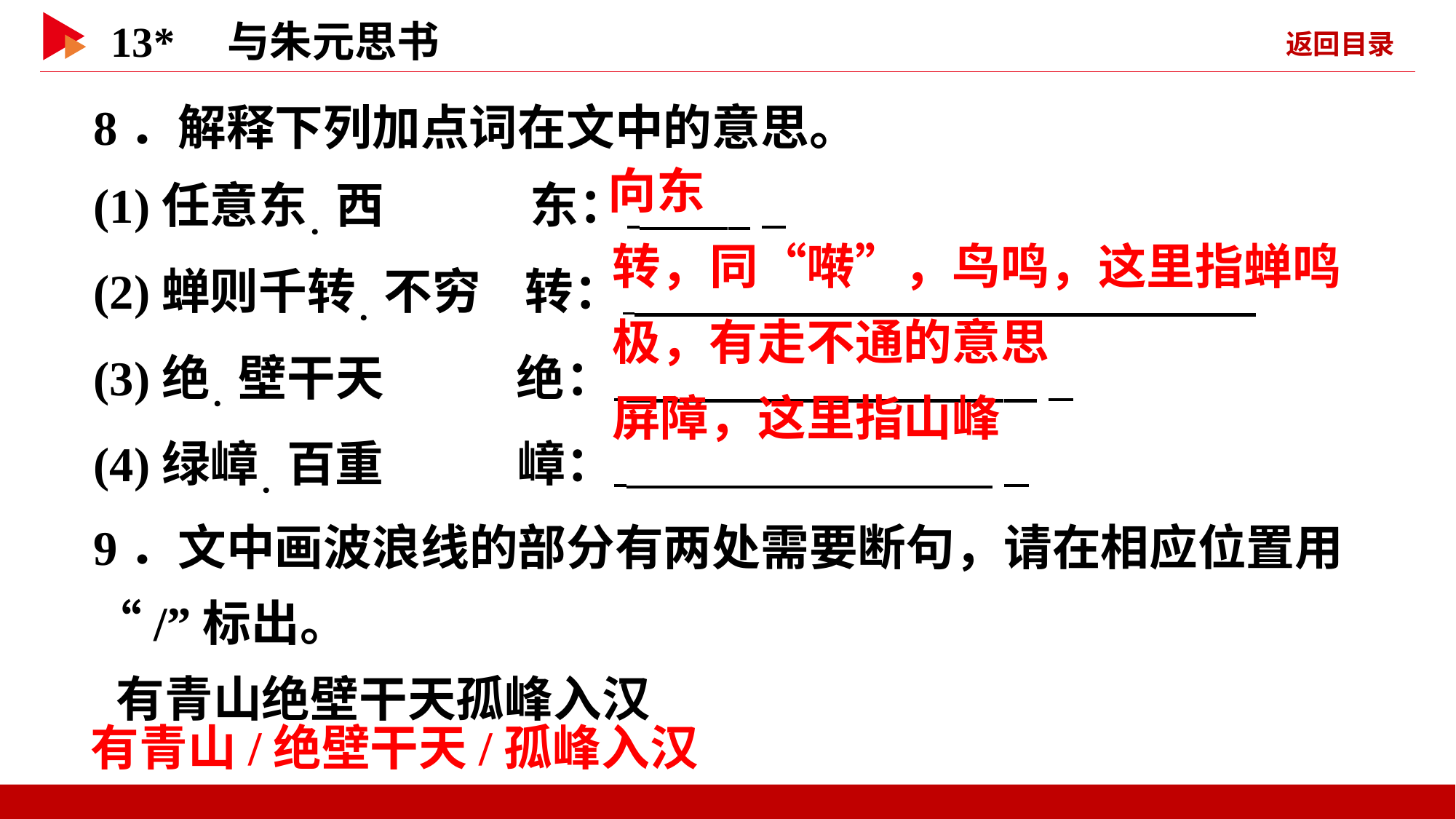

8．解释下列加点词在文中的意思。
(1)任意东．西　　    东：           _
(2)蝉则千转．不穷    转：
(3)绝．壁干天            绝：                                      _
(4)绿嶂．百重            嶂：                                  _
9．文中画波浪线的部分有两处需要断句，请在相应位置用“/”标出。
 有青山绝壁干天孤峰入汉
 向东
 转，同“啭”，鸟鸣，这里指蝉鸣
 极，有走不通的意思
 屏障，这里指山峰
 有青山/绝壁干天/孤峰入汉